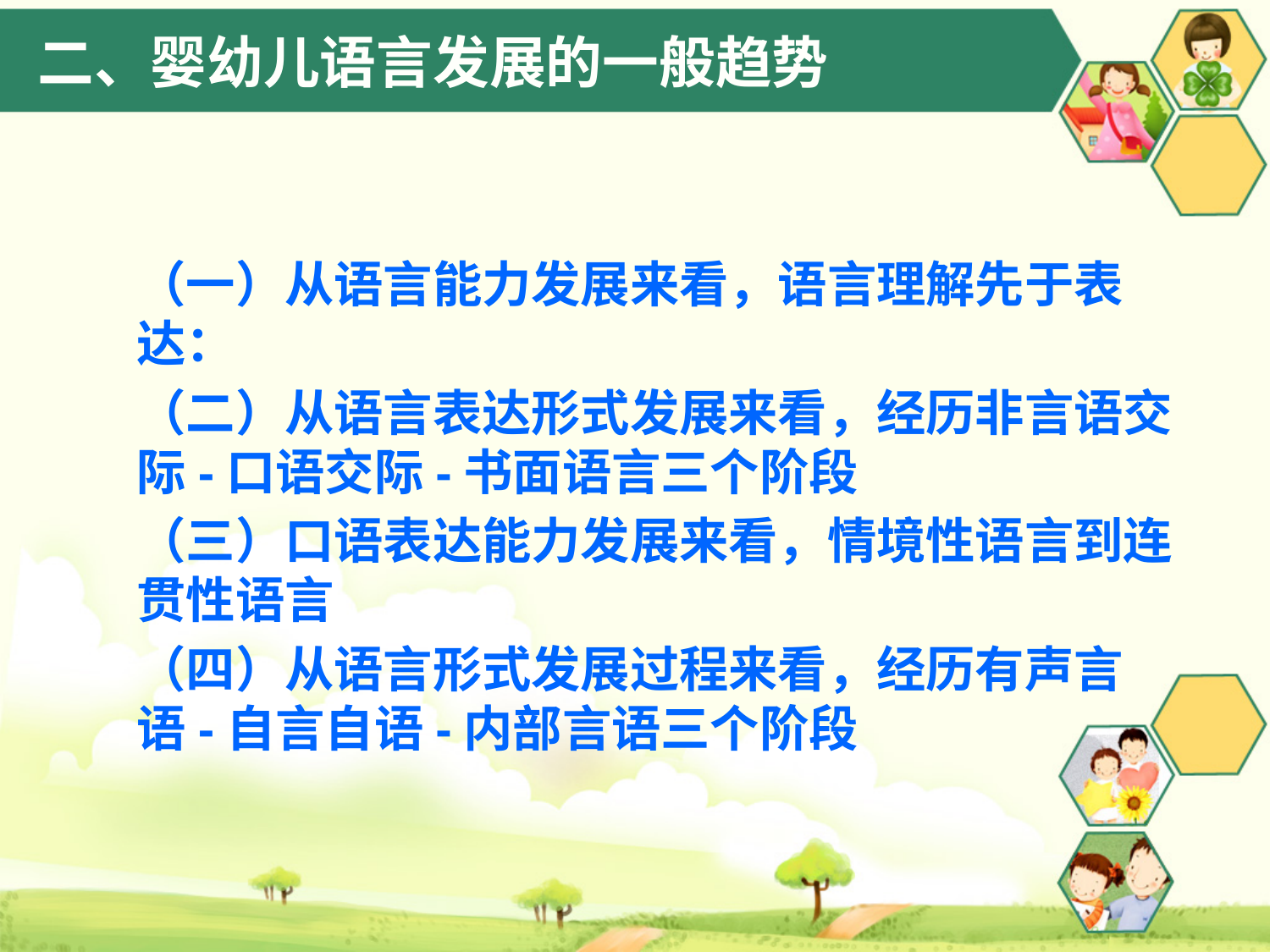

# 二、婴幼儿语言发展的一般趋势

（一）从语言能力发展来看，语言理解先于表达：
（二）从语言表达形式发展来看，经历非言语交际-口语交际-书面语言三个阶段
（三）口语表达能力发展来看，情境性语言到连贯性语言
（四）从语言形式发展过程来看，经历有声言语-自言自语-内部言语三个阶段